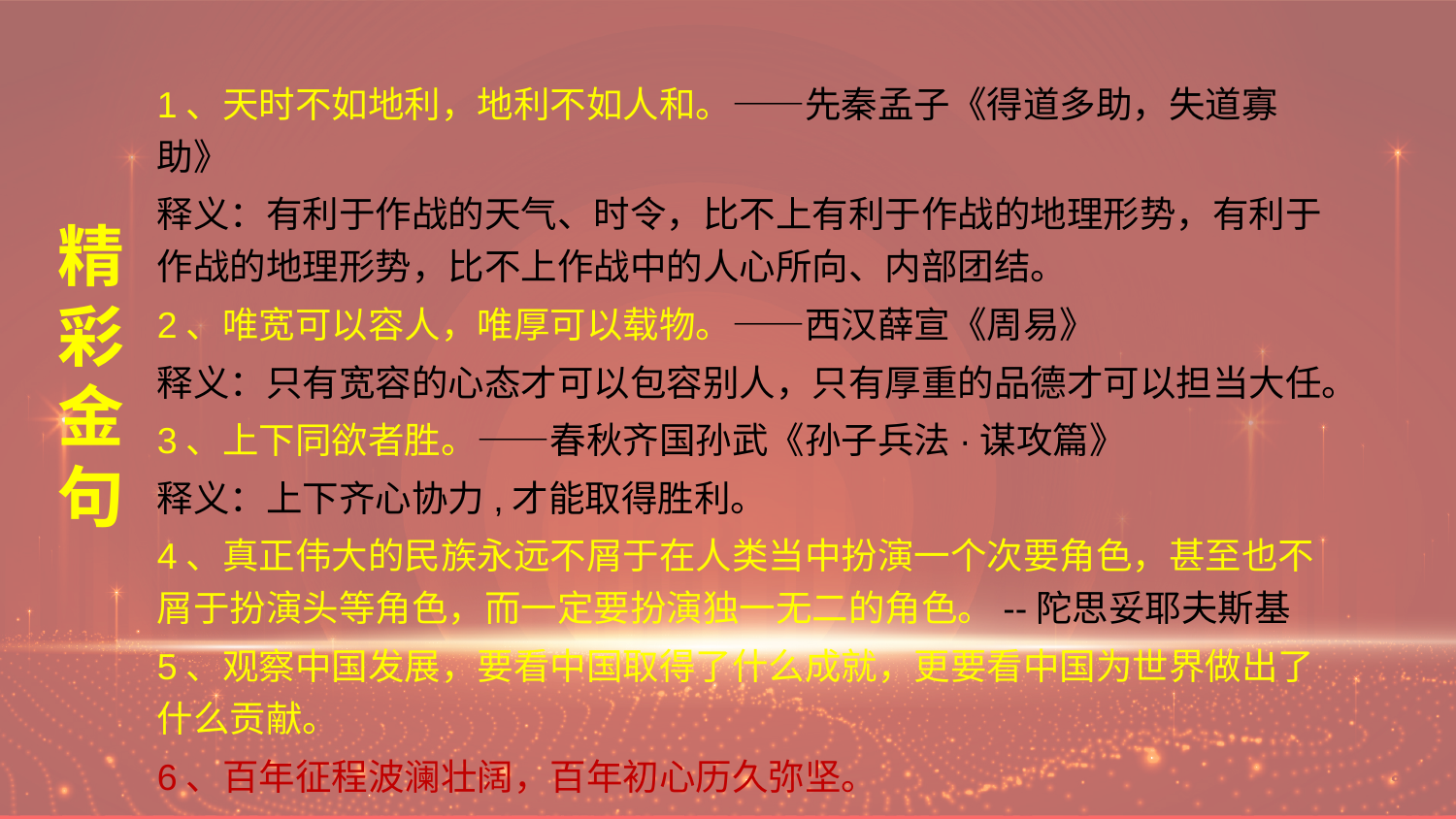

1、天时不如地利，地利不如人和。——先秦孟子《得道多助，失道寡助》
释义：有利于作战的天气、时令，比不上有利于作战的地理形势，有利于作战的地理形势，比不上作战中的人心所向、内部团结。
2、唯宽可以容人，唯厚可以载物。——西汉薛宣《周易》
释义：只有宽容的心态才可以包容别人，只有厚重的品德才可以担当大任。
3、上下同欲者胜。——春秋齐国孙武《孙子兵法·谋攻篇》
释义：上下齐心协力,才能取得胜利。
4、真正伟大的民族永远不屑于在人类当中扮演一个次要角色，甚至也不屑于扮演头等角色，而一定要扮演独一无二的角色。--陀思妥耶夫斯基
5、观察中国发展，要看中国取得了什么成就，更要看中国为世界做出了什么贡献。
6、百年征程波澜壮阔，百年初心历久弥坚。

# 精 彩 金句